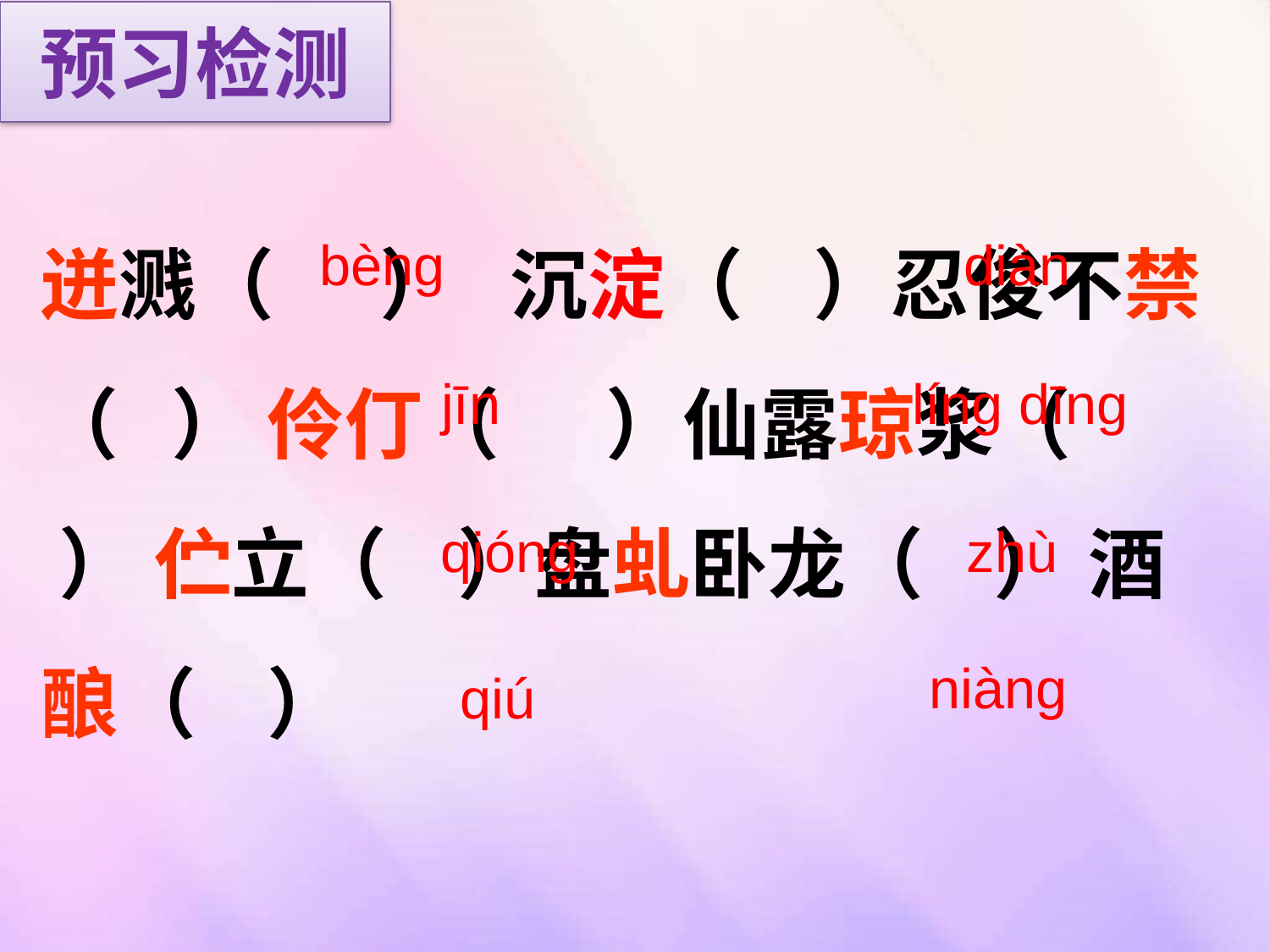

预习检测
迸溅（      ）   沉淀（    ）忍俊不禁（   ） 伶仃（      ）仙露琼浆（    ） 伫立（    ）盘虬卧龙（    ） 酒酿（    ）
bèng
 diàn
líng dīng
jīn
qióng
zhù
niàng
qiú